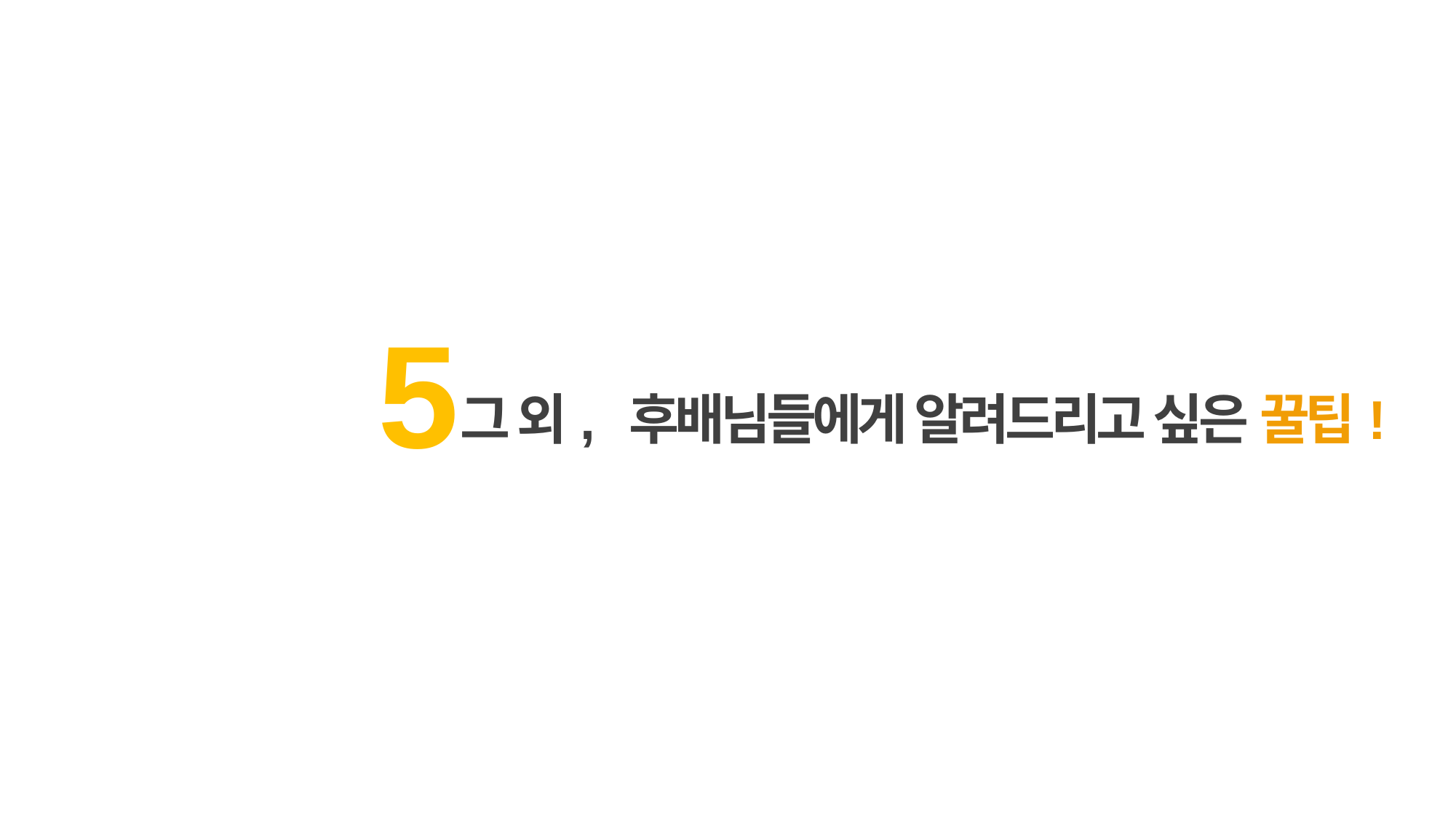

5
그 외,  후배님들에게 알려드리고 싶은 꿀팁!